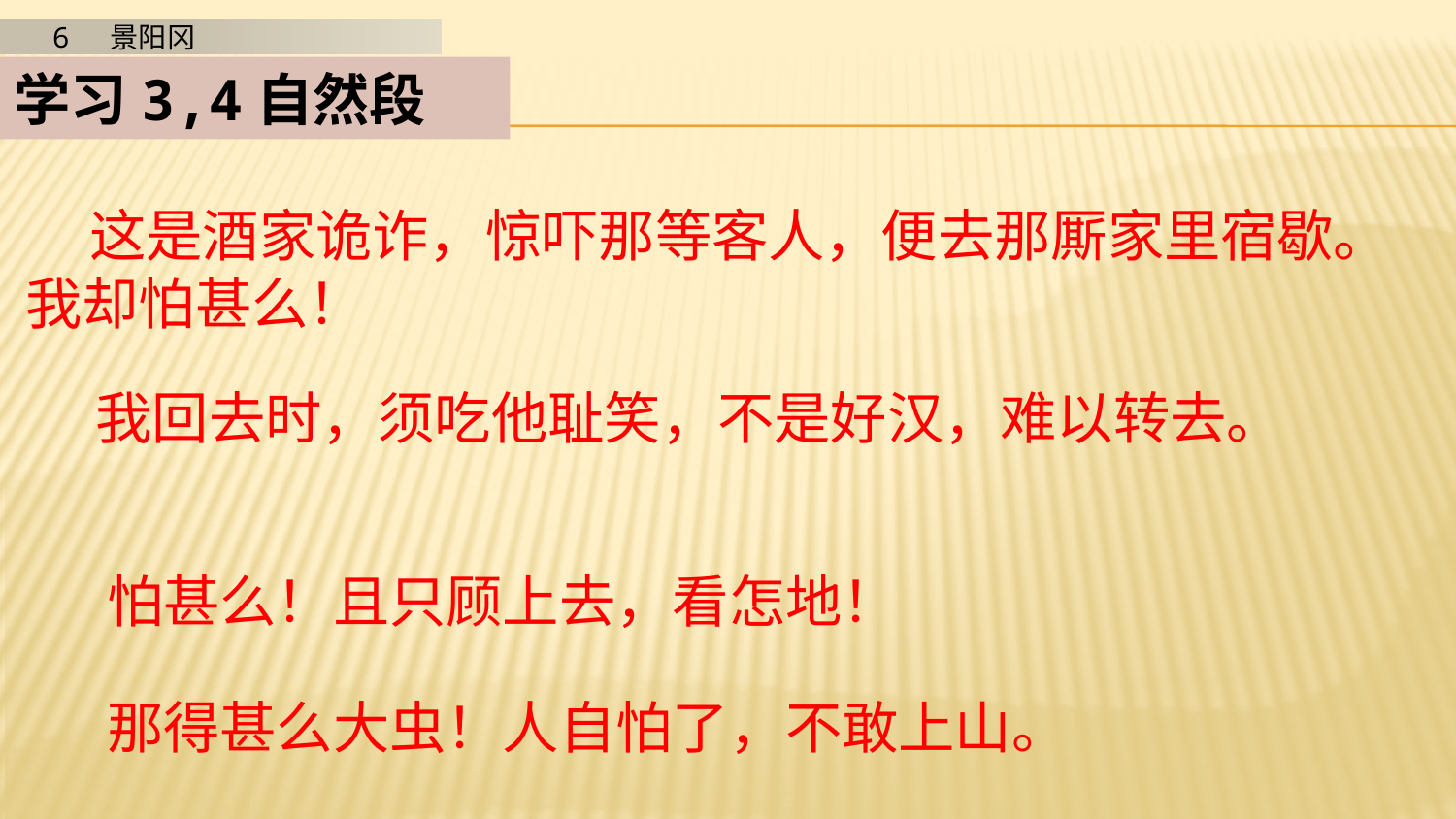

学习3,4自然段
    这是酒家诡诈，惊吓那等客人，便去那厮家里宿歇。我却怕甚么！
    我回去时，须吃他耻笑，不是好汉，难以转去。
    怕甚么！且只顾上去，看怎地！
    那得甚么大虫！人自怕了，不敢上山。